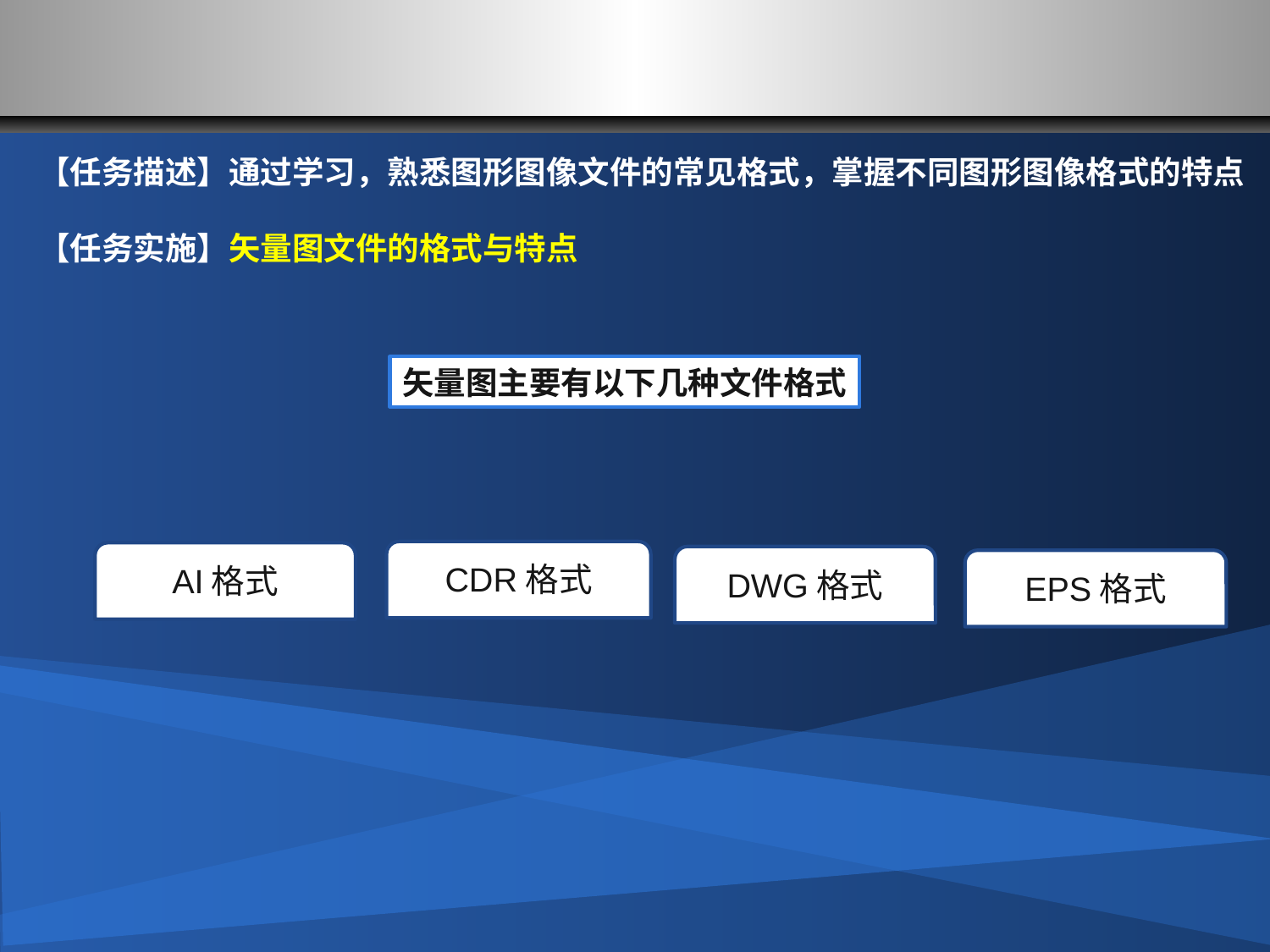

#
【任务描述】通过学习，熟悉图形图像文件的常见格式，掌握不同图形图像格式的特点

【任务实施】矢量图文件的格式与特点
矢量图主要有以下几种文件格式

CDR格式

AI格式

DWG格式

EPS格式